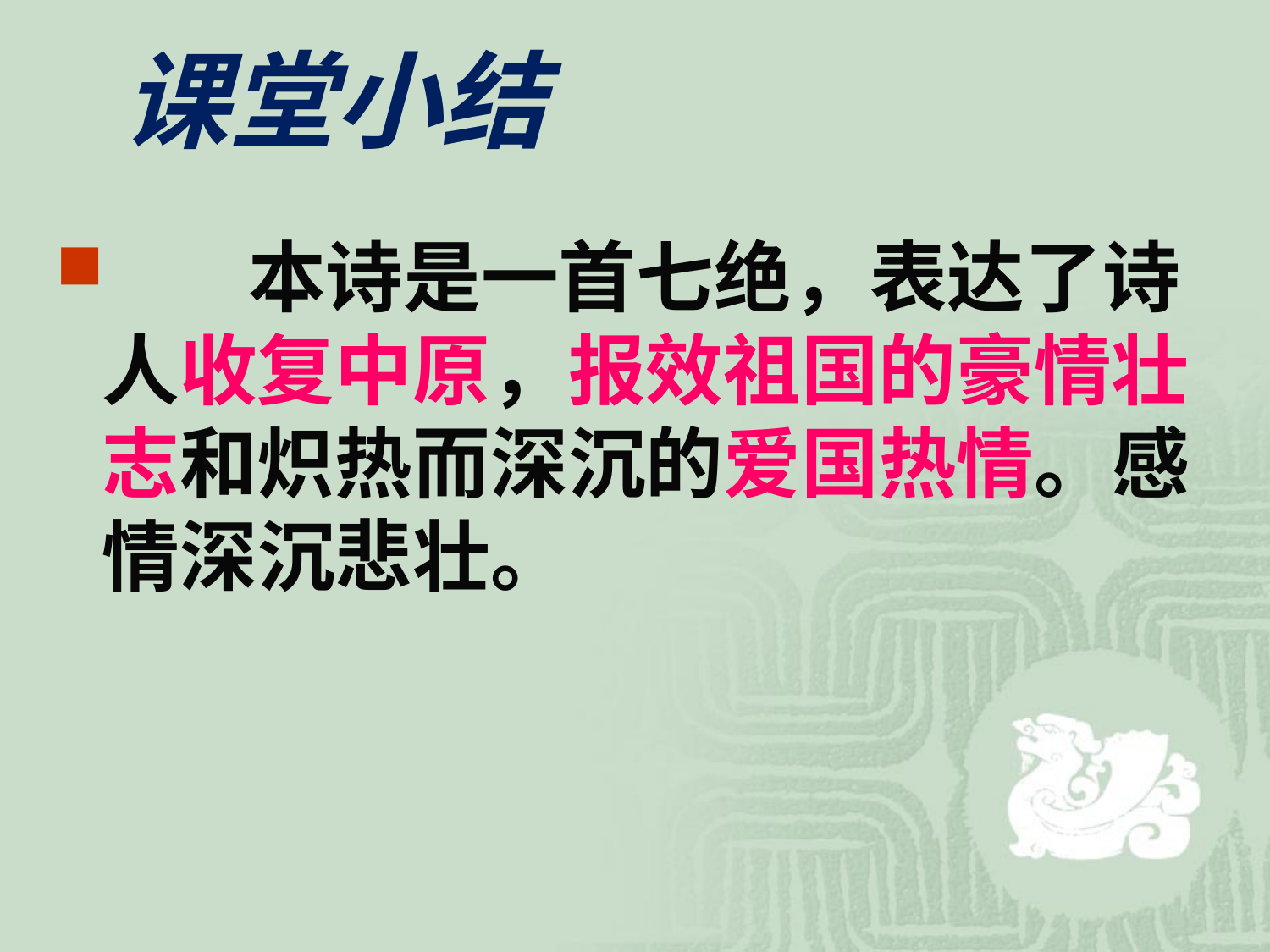

# 课堂小结
       本诗是一首七绝，表达了诗人收复中原，报效祖国的豪情壮志和炽热而深沉的爱国热情。感情深沉悲壮。